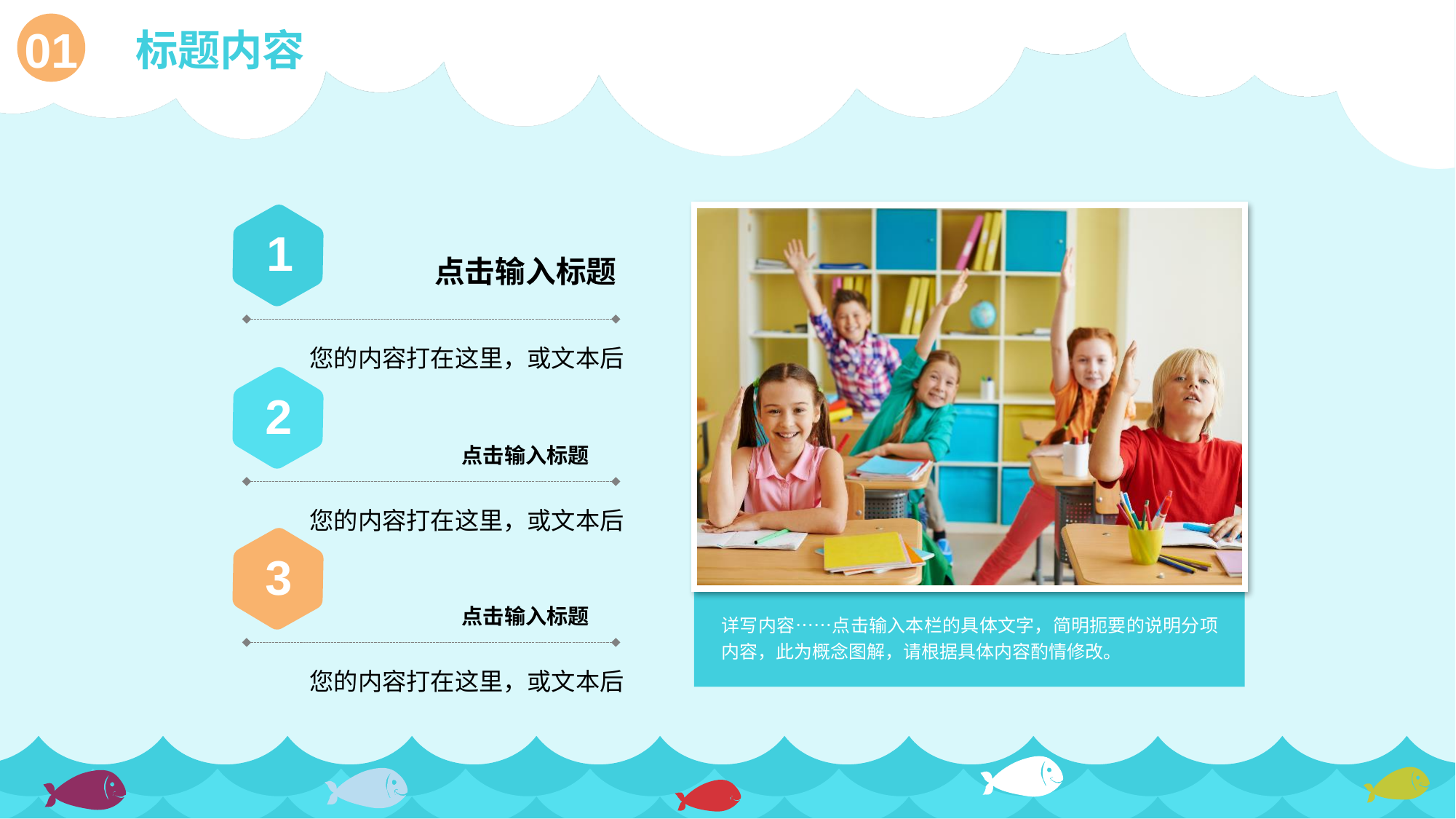

详写内容……点击输入本栏的具体文字，简明扼要的说明分项内容，此为概念图解，请根据具体内容酌情修改。

1
点击输入标题
您的内容打在这里，或文本后

2
点击输入标题
您的内容打在这里，或文本后

3
点击输入标题
您的内容打在这里，或文本后